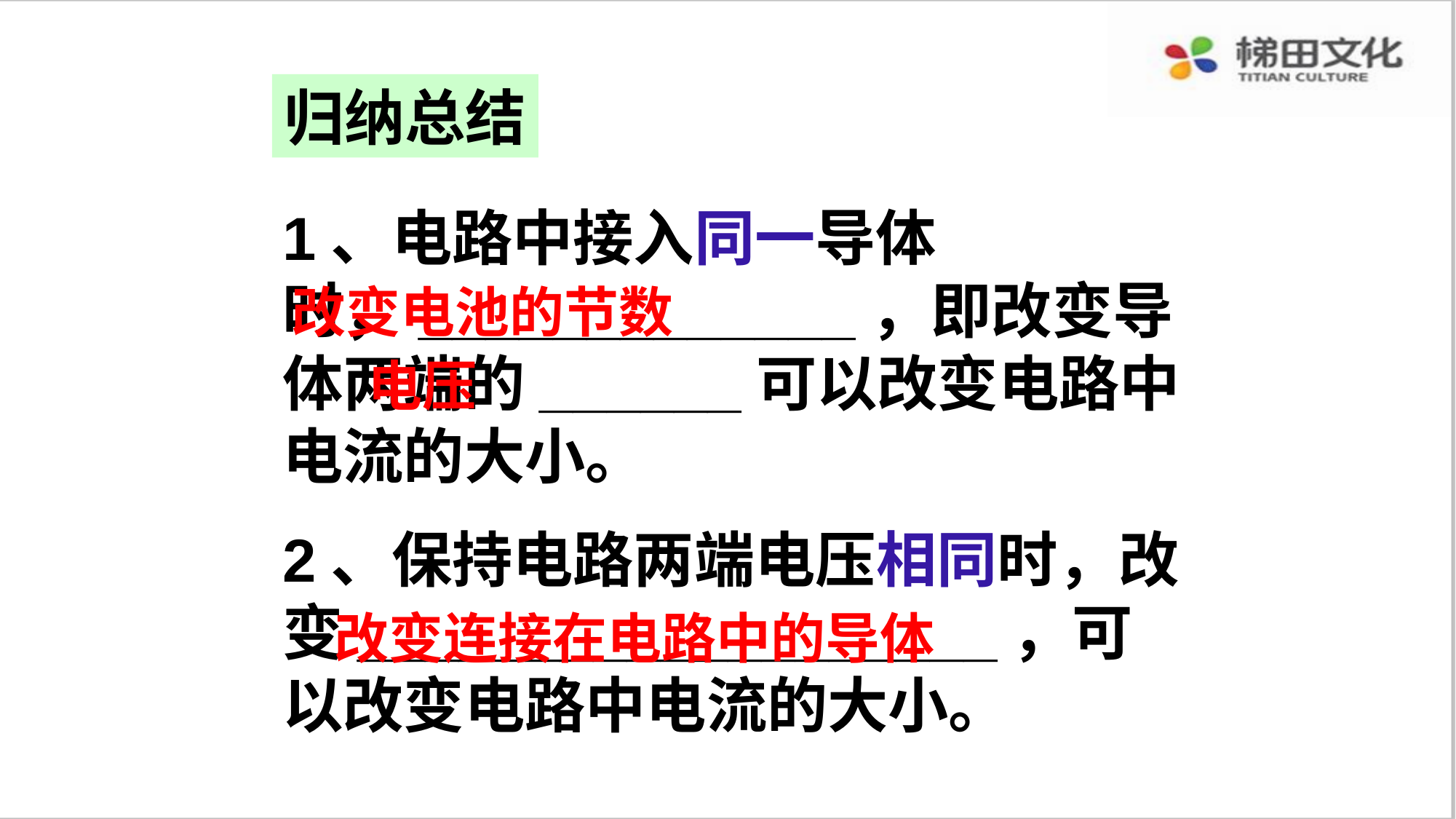

归纳总结
1、电路中接入同一导体时，_____________，即改变导体两端的______可以改变电路中电流的大小。
2、保持电路两端电压相同时，改变___________________，可以改变电路中电流的大小。
改变电池的节数
电压
改变连接在电路中的导体